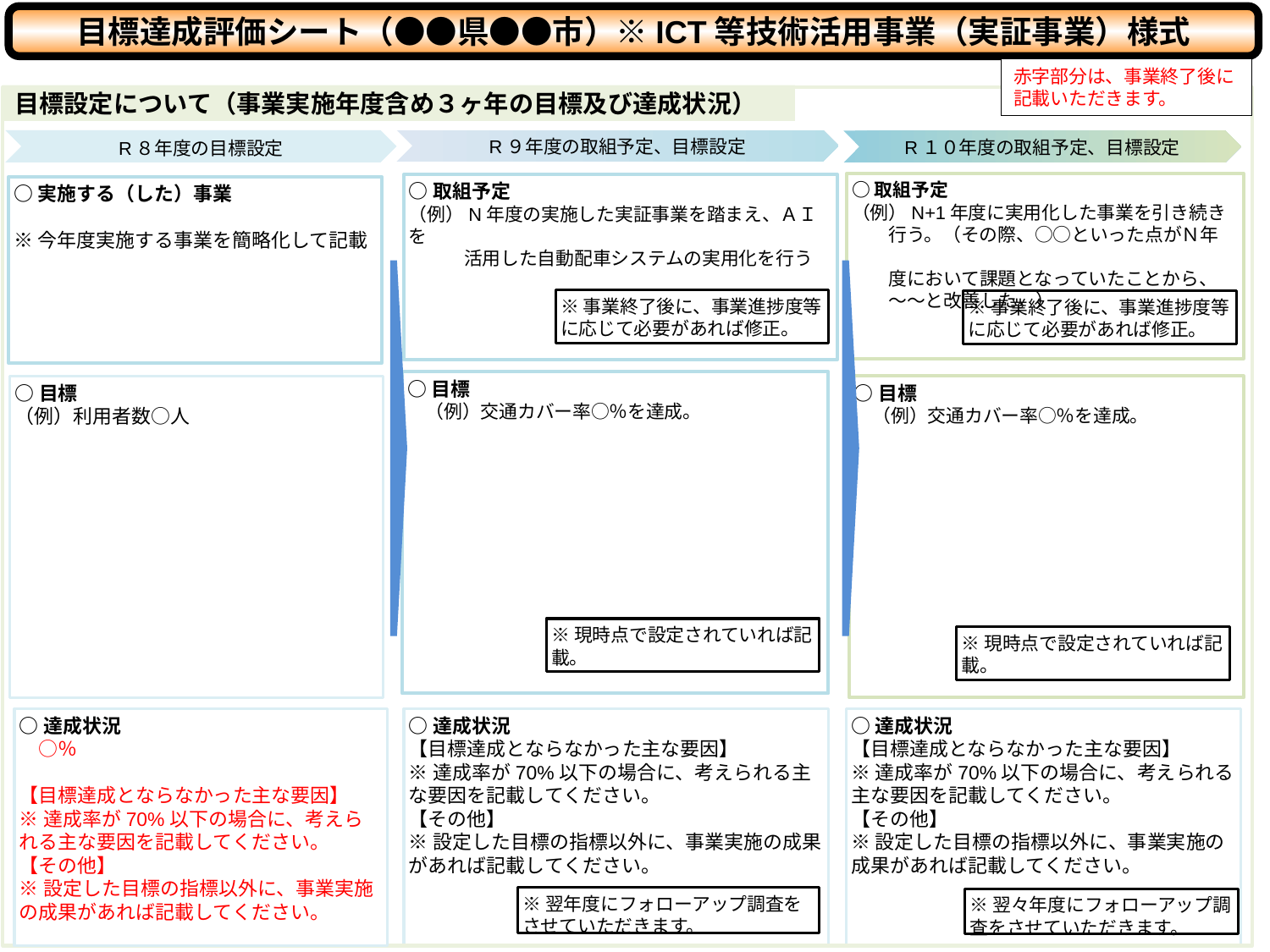

目標達成評価シート（●●県●●市）※ICT等技術活用事業（実証事業）様式
赤字部分は、事業終了後に記載いただきます。
目標設定について（事業実施年度含め３ヶ年の目標及び達成状況）

R９年度の取組予定、目標設定
R８年度の目標設定
R１０年度の取組予定、目標設定
○取組予定
（例）N+1年度に実用化した事業を引き続き
　　行う。（その際、○○といった点がＮ年
　　度において課題となっていたことから、
　　～～と改善した。）
○取組予定
（例）N年度の実施した実証事業を踏まえ、ＡＩを
　　　活用した自動配車システムの実用化を行う
○実施する（した）事業

※今年度実施する事業を簡略化して記載

※事業終了後に、事業進捗度等に応じて必要があれば修正。
※事業終了後に、事業進捗度等に応じて必要があれば修正。
○目標
　（例）交通カバー率○％を達成。

○目標
（例）利用者数○人
○目標
　（例）交通カバー率○％を達成。

※現時点で設定されていれば記載。
※現時点で設定されていれば記載。
○達成状況
　○％

【目標達成とならなかった主な要因】
※達成率が70%以下の場合に、考えられる主な要因を記載してください。
【その他】
※設定した目標の指標以外に、事業実施の成果があれば記載してください。

○達成状況
【目標達成とならなかった主な要因】
※達成率が70%以下の場合に、考えられる主な要因を記載してください。
【その他】
※設定した目標の指標以外に、事業実施の成果があれば記載してください。

○達成状況
【目標達成とならなかった主な要因】
※達成率が70%以下の場合に、考えられる主な要因を記載してください。
【その他】
※設定した目標の指標以外に、事業実施の成果があれば記載してください。

※翌年度にフォローアップ調査をさせていただきます。
※翌々年度にフォローアップ調査をさせていただきます。